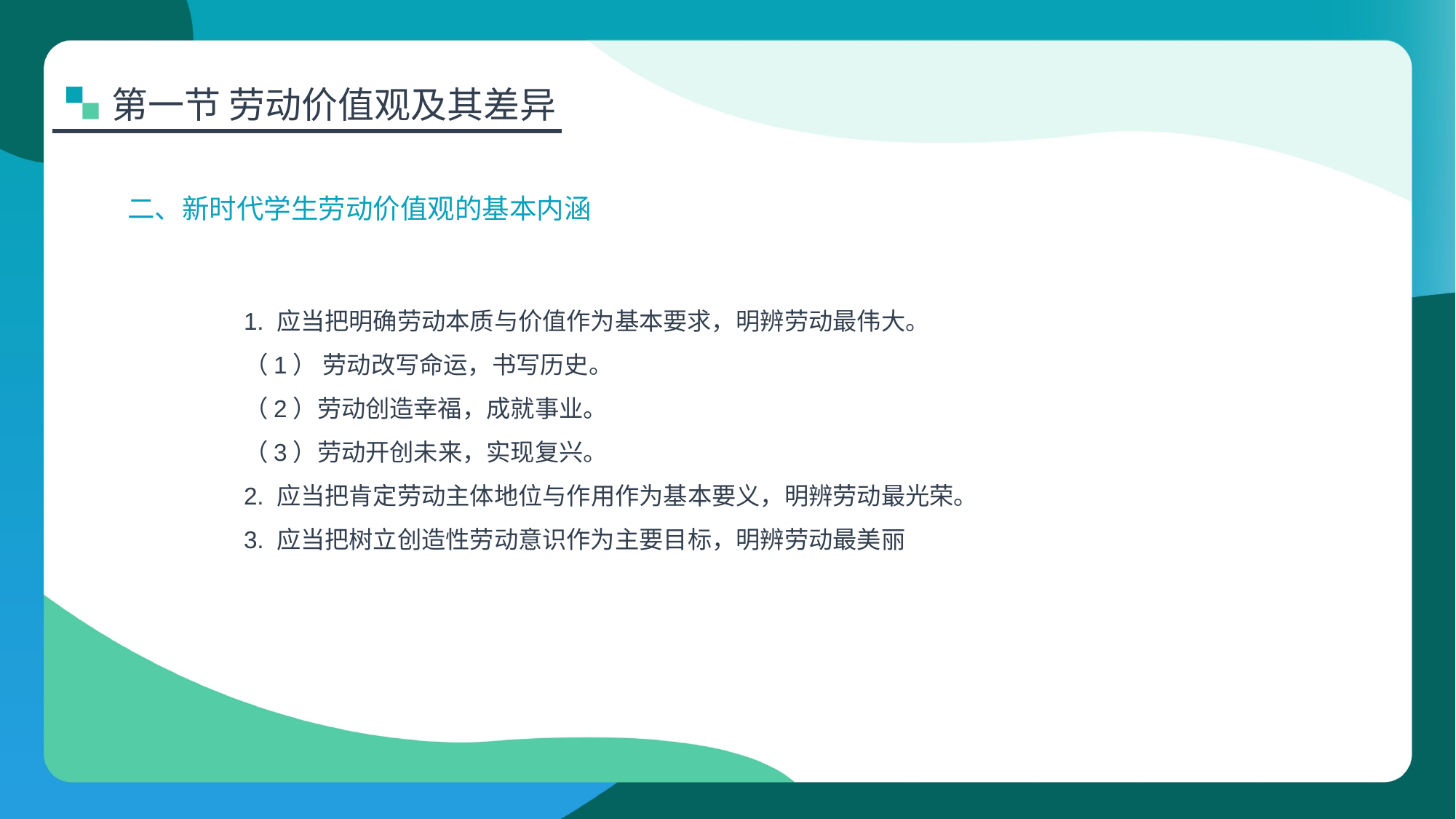

第一节 劳动价值观及其差异

二、新时代学生劳动价值观的基本内涵
1. 应当把明确劳动本质与价值作为基本要求，明辨劳动最伟大。
（1） 劳动改写命运，书写历史。
（2）劳动创造幸福，成就事业。
（3）劳动开创未来，实现复兴。
2. 应当把肯定劳动主体地位与作用作为基本要义，明辨劳动最光荣。
3. 应当把树立创造性劳动意识作为主要目标，明辨劳动最美丽